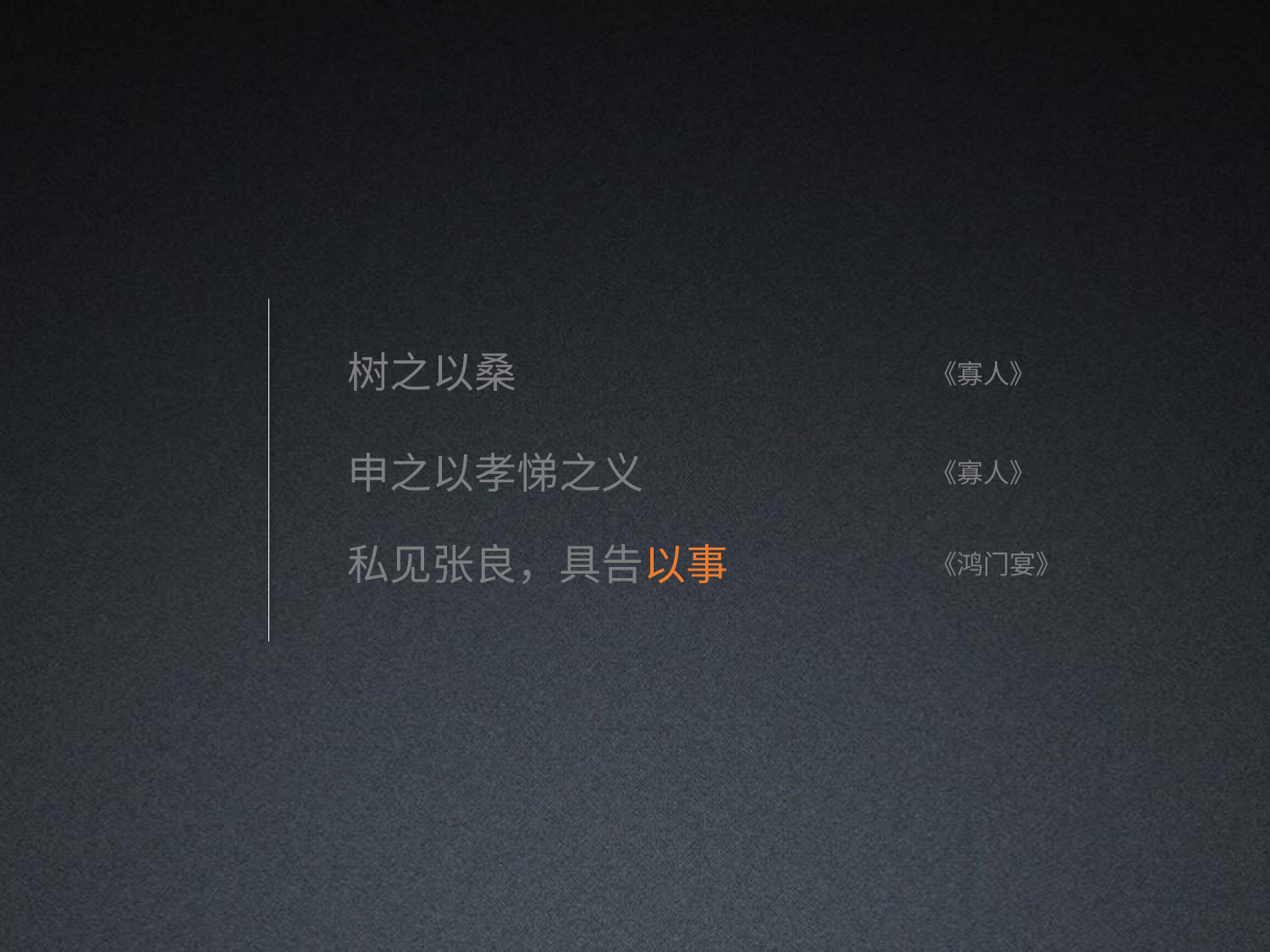

# 树之以桑
《寡人》
申之以孝悌之义
私见张良，具告以事
《寡人》
《鸿门宴》